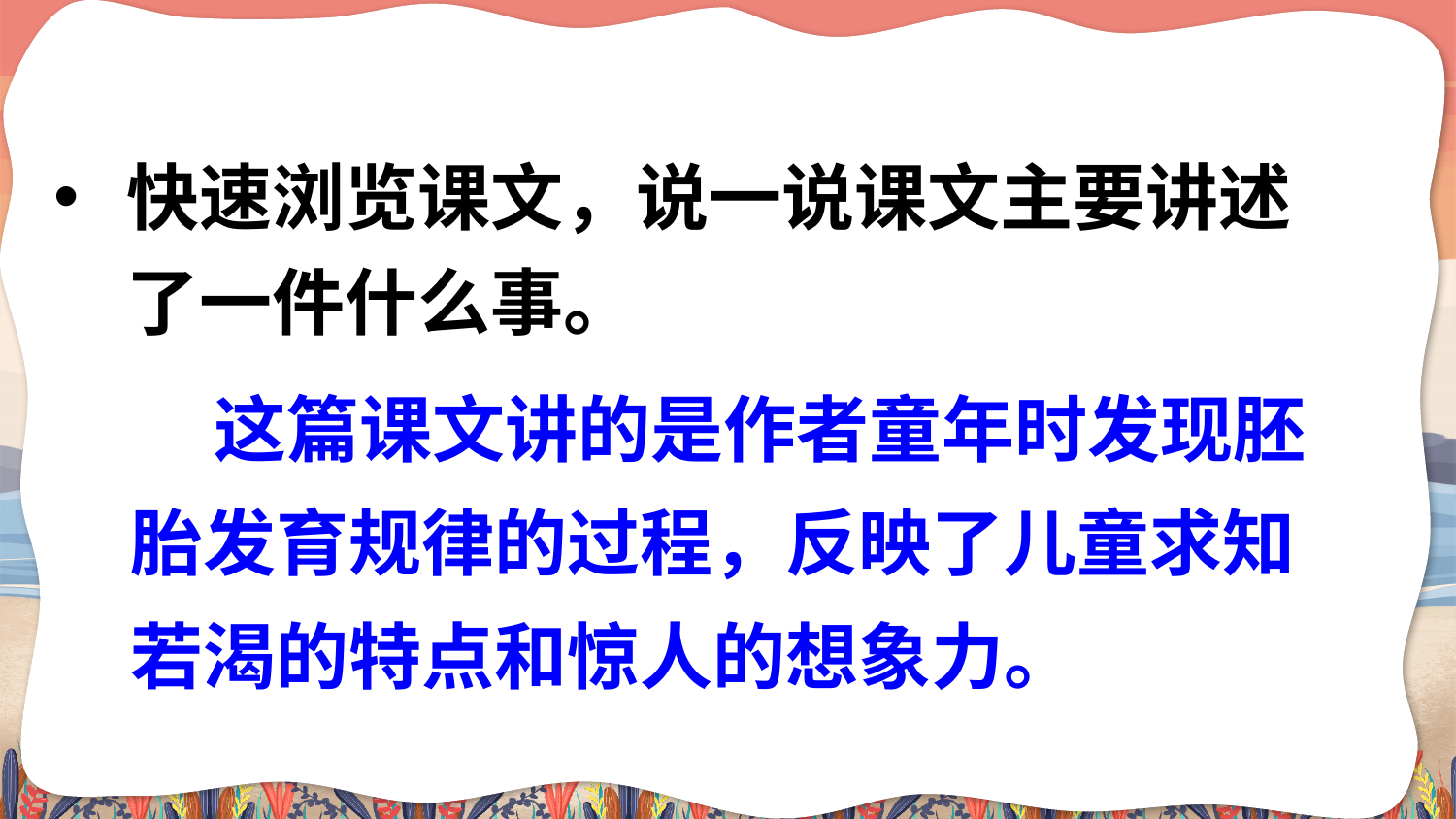

快速浏览课文，说一说课文主要讲述了一件什么事。
    这篇课文讲的是作者童年时发现胚胎发育规律的过程，反映了儿童求知若渴的特点和惊人的想象力。